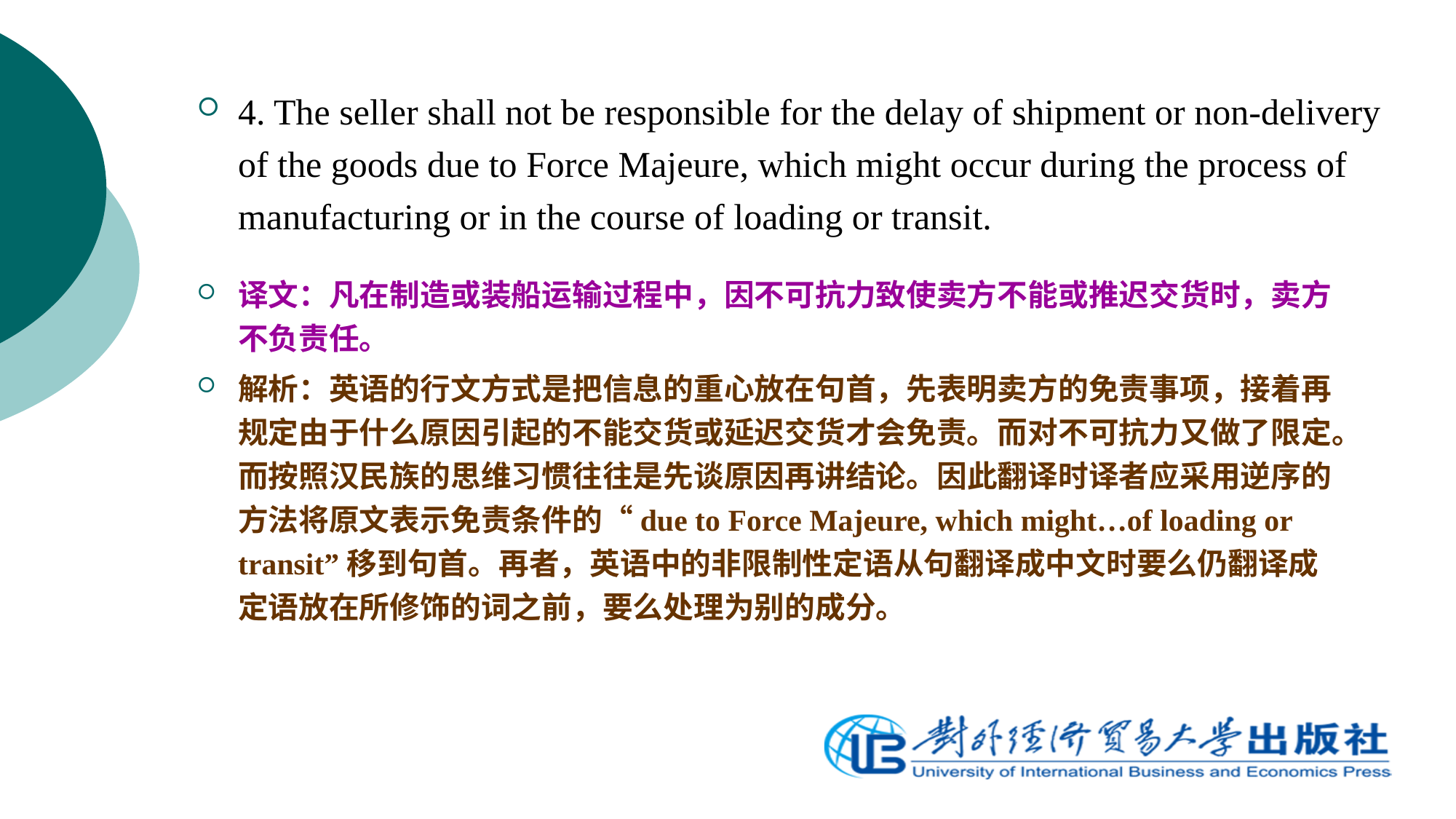

4. The seller shall not be responsible for the delay of shipment or non-delivery of the goods due to Force Majeure, which might occur during the process of manufacturing or in the course of loading or transit.
译文：凡在制造或装船运输过程中，因不可抗力致使卖方不能或推迟交货时，卖方不负责任。
解析：英语的行文方式是把信息的重心放在句首，先表明卖方的免责事项，接着再规定由于什么原因引起的不能交货或延迟交货才会免责。而对不可抗力又做了限定。而按照汉民族的思维习惯往往是先谈原因再讲结论。因此翻译时译者应采用逆序的方法将原文表示免责条件的“due to Force Majeure, which might…of loading or transit”移到句首。再者，英语中的非限制性定语从句翻译成中文时要么仍翻译成定语放在所修饰的词之前，要么处理为别的成分。